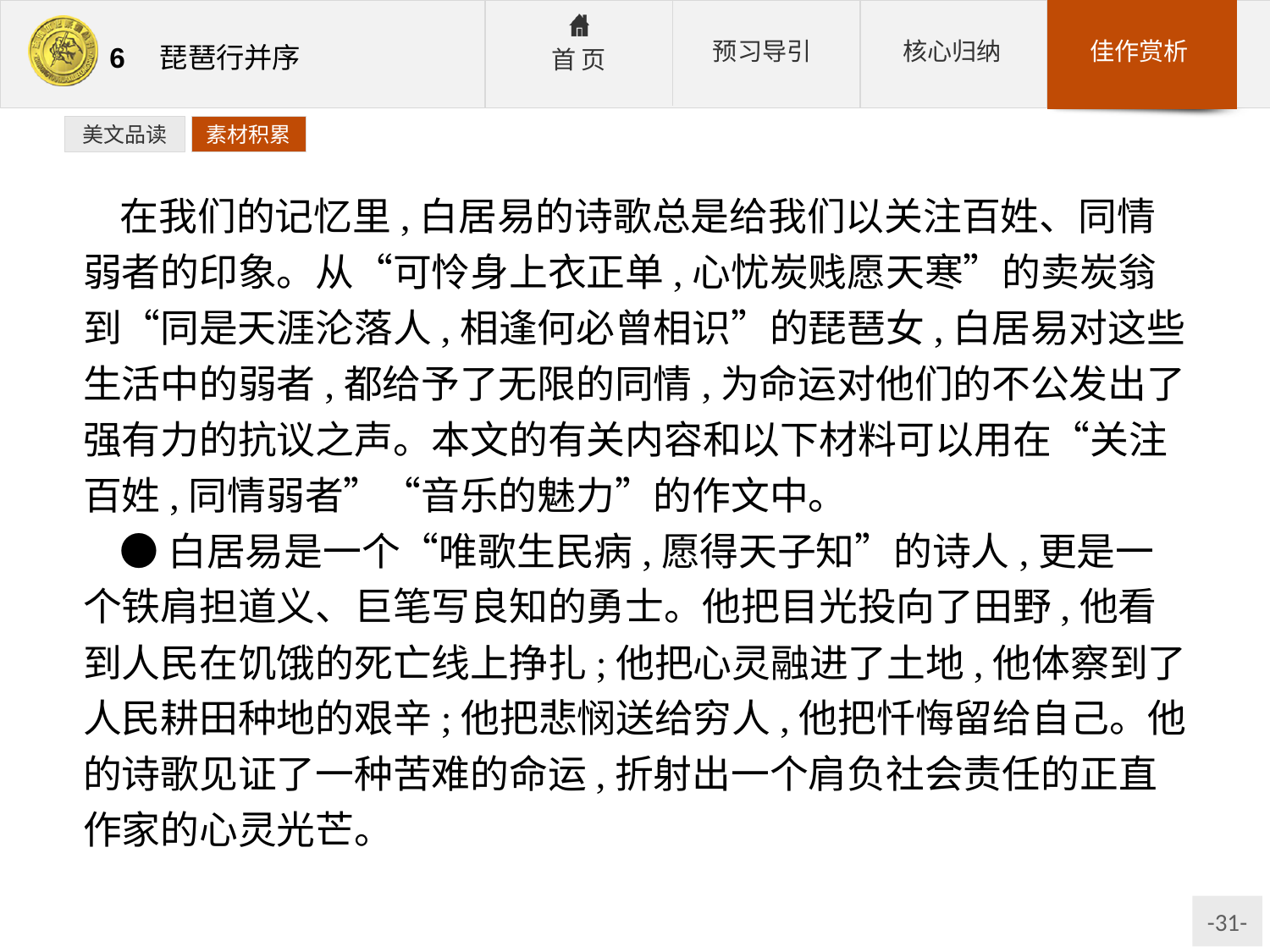

美文品读
素材积累
在我们的记忆里,白居易的诗歌总是给我们以关注百姓、同情弱者的印象。从“可怜身上衣正单,心忧炭贱愿天寒”的卖炭翁到“同是天涯沦落人,相逢何必曾相识”的琵琶女,白居易对这些生活中的弱者,都给予了无限的同情,为命运对他们的不公发出了强有力的抗议之声。本文的有关内容和以下材料可以用在“关注百姓,同情弱者”“音乐的魅力”的作文中。
●白居易是一个“唯歌生民病,愿得天子知”的诗人,更是一个铁肩担道义、巨笔写良知的勇士。他把目光投向了田野,他看到人民在饥饿的死亡线上挣扎;他把心灵融进了土地,他体察到了人民耕田种地的艰辛;他把悲悯送给穷人,他把忏悔留给自己。他的诗歌见证了一种苦难的命运,折射出一个肩负社会责任的正直作家的心灵光芒。